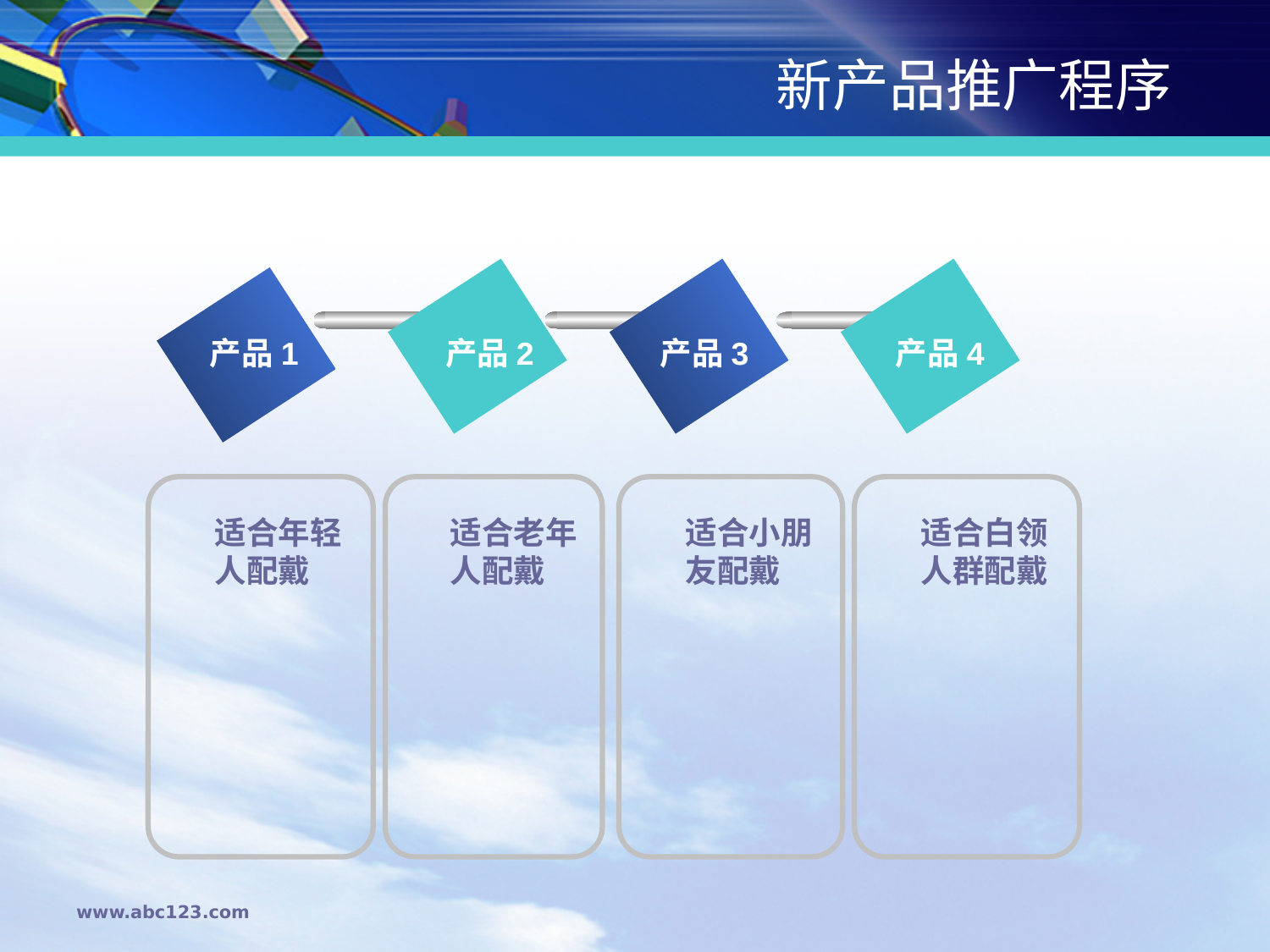

# 新产品推广程序

产品1
产品2
产品3
产品4

适合年轻
人配戴
适合老年
人配戴
适合小朋
友配戴
适合白领
人群配戴
www.abc123.com